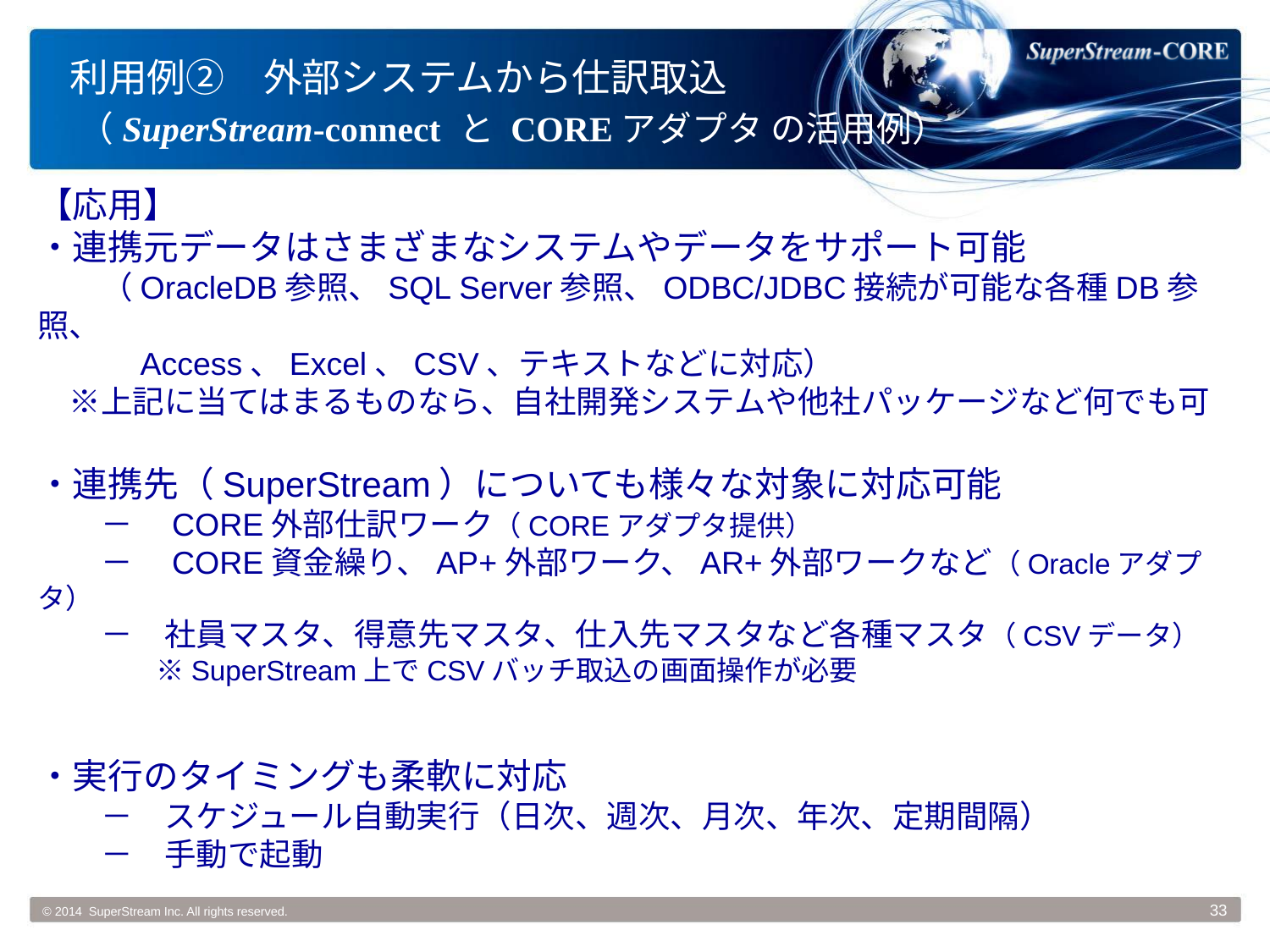

# 利用例②　外部システムから仕訳取込 （SuperStream-connect と COREアダプタ の活用例）
【応用】
・連携元データはさまざまなシステムやデータをサポート可能
　　（OracleDB参照、SQL Server参照、ODBC/JDBC接続が可能な各種DB参照、
　　　Access、Excel、CSV、テキストなどに対応）
　※上記に当てはまるものなら、自社開発システムや他社パッケージなど何でも可

・連携先（SuperStream）についても様々な対象に対応可能
　　－　CORE外部仕訳ワーク（COREアダプタ提供）
　　－　CORE資金繰り、AP+外部ワーク、AR+外部ワークなど（Oracleアダプタ）
　　－　社員マスタ、得意先マスタ、仕入先マスタなど各種マスタ（CSVデータ）
　　　 　※SuperStream上でCSVバッチ取込の画面操作が必要

・実行のタイミングも柔軟に対応
　　－　スケジュール自動実行（日次、週次、月次、年次、定期間隔）
　　－　手動で起動
© 2014  SuperStream Inc. All rights reserved.
33